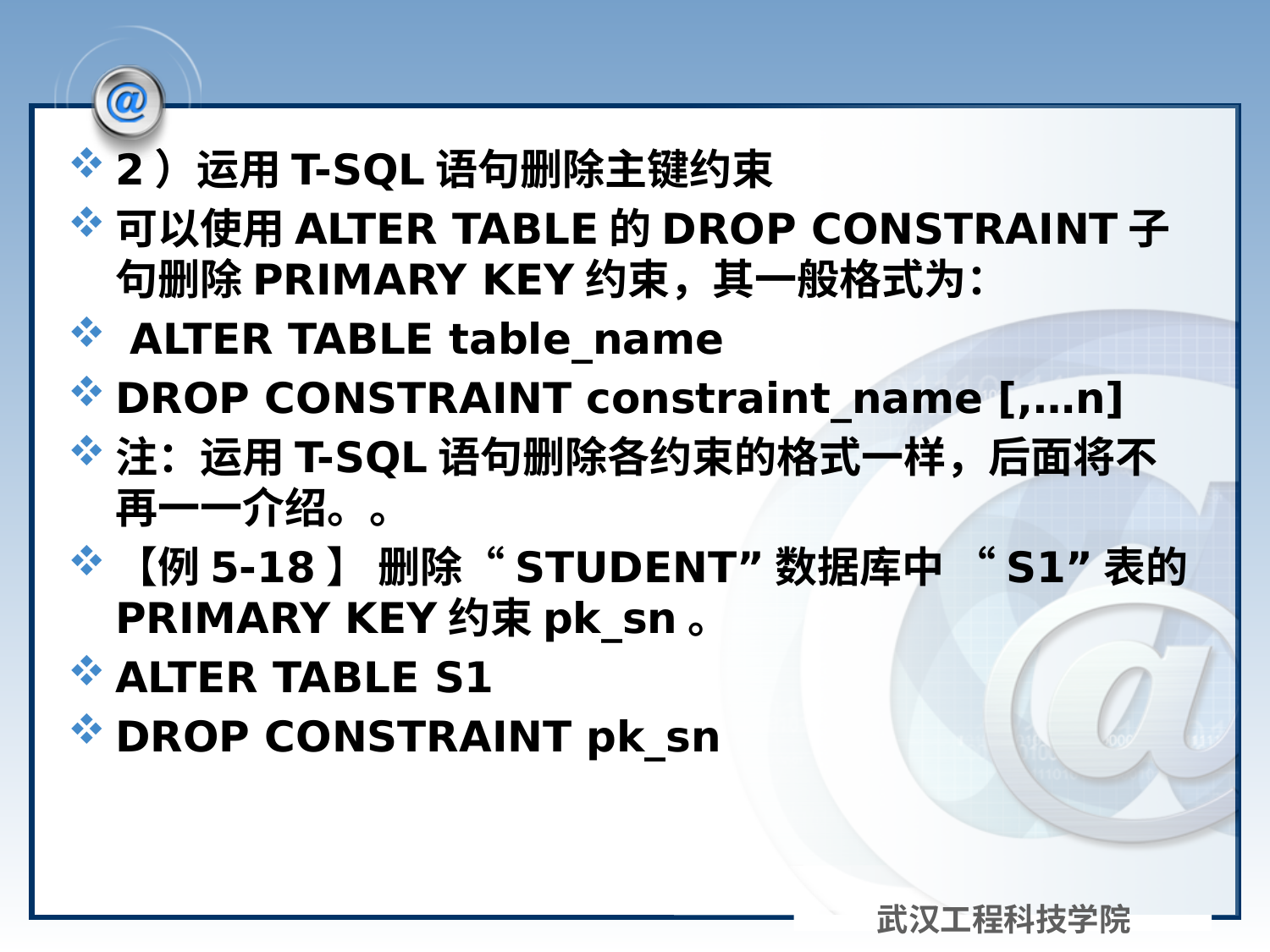

#
2）运用T-SQL语句删除主键约束
可以使用ALTER TABLE的DROP CONSTRAINT子句删除PRIMARY KEY约束，其一般格式为：
 ALTER TABLE table_name
DROP CONSTRAINT constraint_name [,…n]
注：运用T-SQL语句删除各约束的格式一样，后面将不再一一介绍。。
【例5-18】 删除“STUDENT”数据库中 “S1”表的PRIMARY KEY约束pk_sn。
ALTER TABLE S1
DROP CONSTRAINT pk_sn

武汉工程科技学院